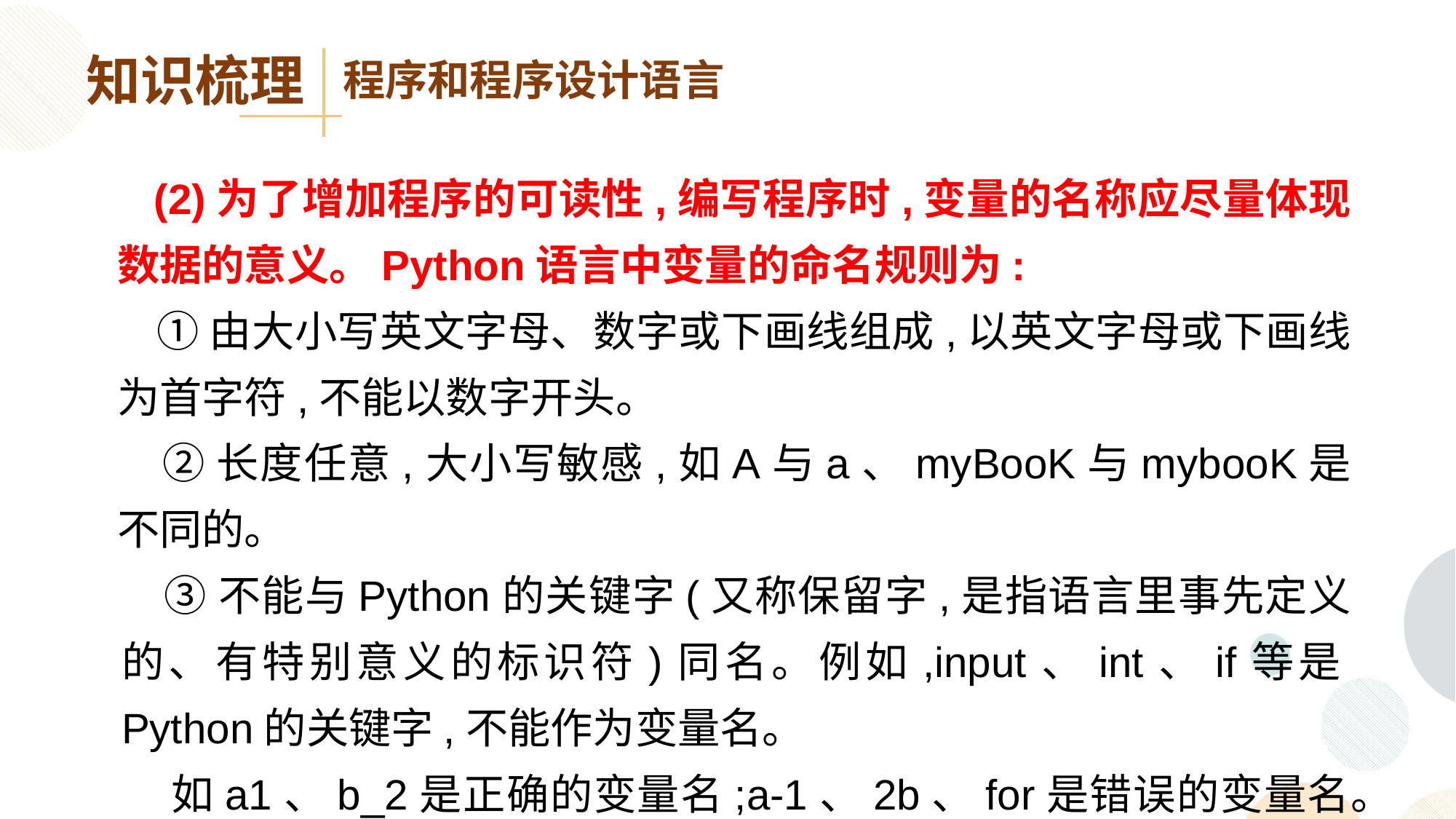

知识梳理
程序和程序设计语言
   (2)为了增加程序的可读性,编写程序时,变量的名称应尽量体现数据的意义。Python语言中变量的命名规则为:
    ①由大小写英文字母、数字或下画线组成,以英文字母或下画线为首字符,不能以数字开头。
    ②长度任意,大小写敏感,如A与a、myBooK与mybooK是不同的。
    ③不能与Python的关键字(又称保留字,是指语言里事先定义的、有特别意义的标识符)同名。例如,input、int、if等是Python的关键字,不能作为变量名。
    如a1、b_2是正确的变量名;a-1、2b、for是错误的变量名。